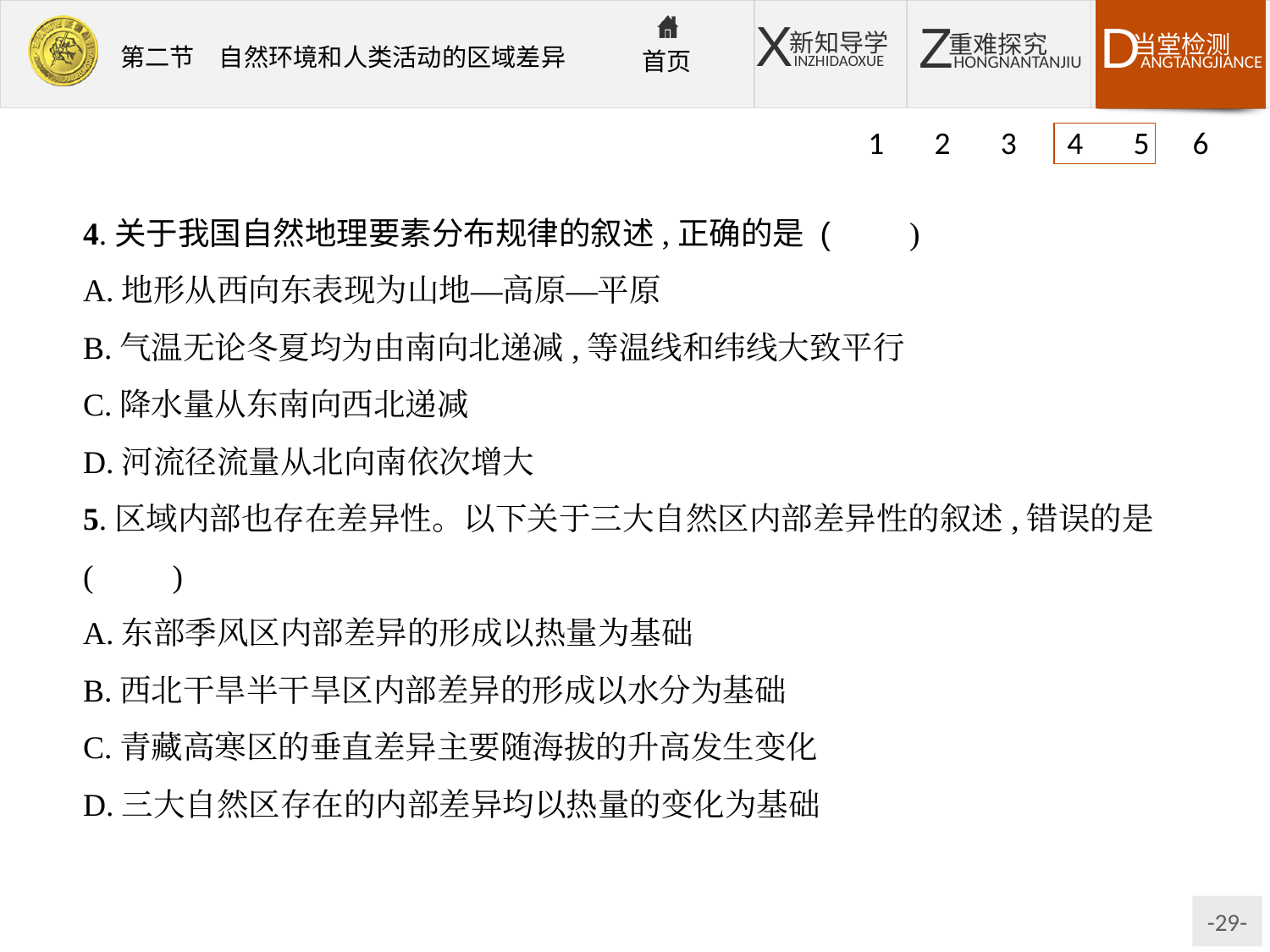

1       2       3       4       5      6

4.关于我国自然地理要素分布规律的叙述,正确的是 (　　)
A.地形从西向东表现为山地—高原—平原
B.气温无论冬夏均为由南向北递减,等温线和纬线大致平行
C.降水量从东南向西北递减
D.河流径流量从北向南依次增大
5.区域内部也存在差异性。以下关于三大自然区内部差异性的叙述,错误的是(　　)
A.东部季风区内部差异的形成以热量为基础
B.西北干旱半干旱区内部差异的形成以水分为基础
C.青藏高寒区的垂直差异主要随海拔的升高发生变化
D.三大自然区存在的内部差异均以热量的变化为基础